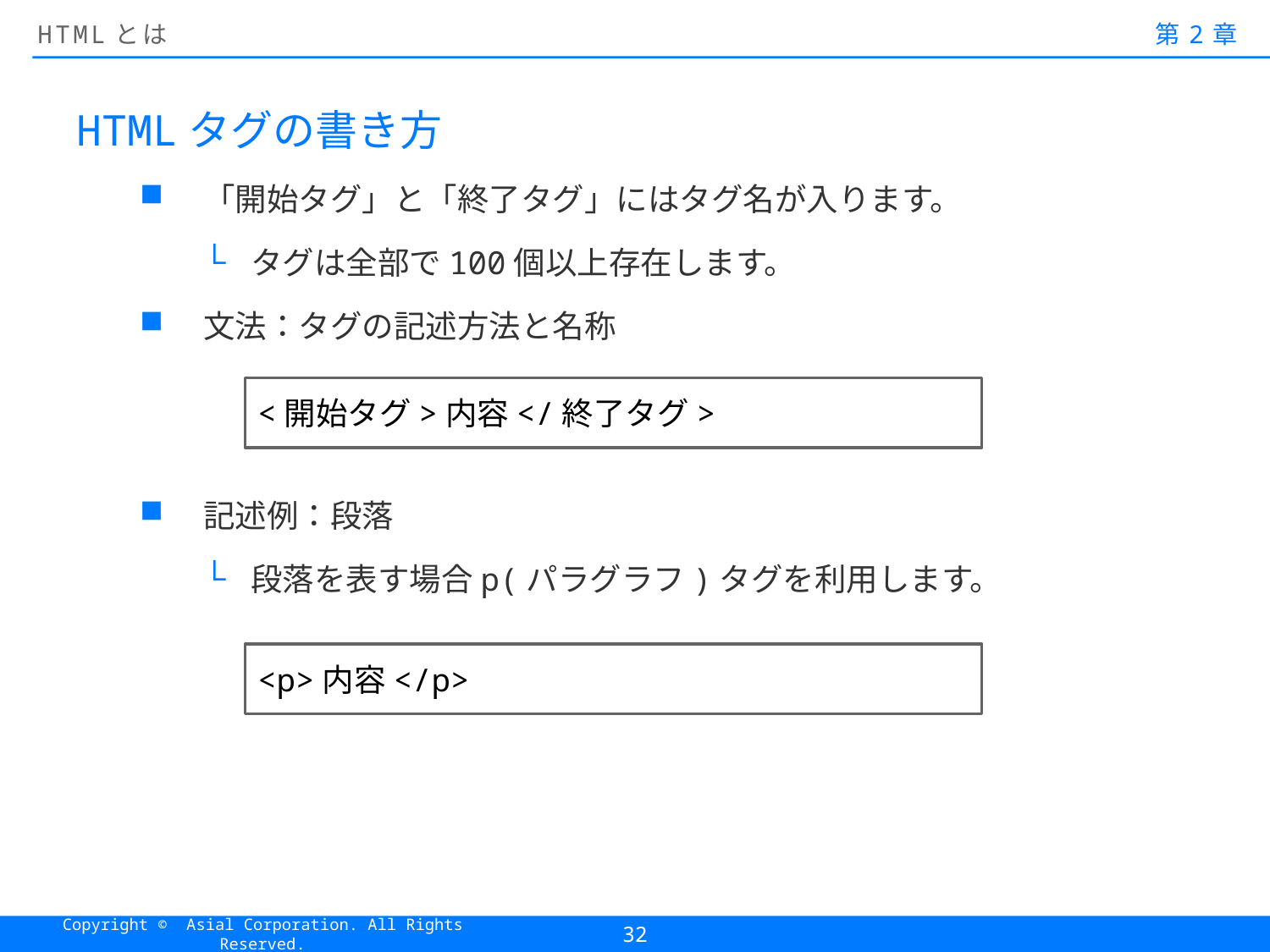

# HTMLとは
第2章
HTMLタグの書き方
「開始タグ」と「終了タグ」にはタグ名が入ります。
タグは全部で100個以上存在します。
文法：タグの記述方法と名称

記述例：段落
段落を表す場合p(パラグラフ)タグを利用します。
<開始タグ>内容</終了タグ>
<p>内容</p>
32